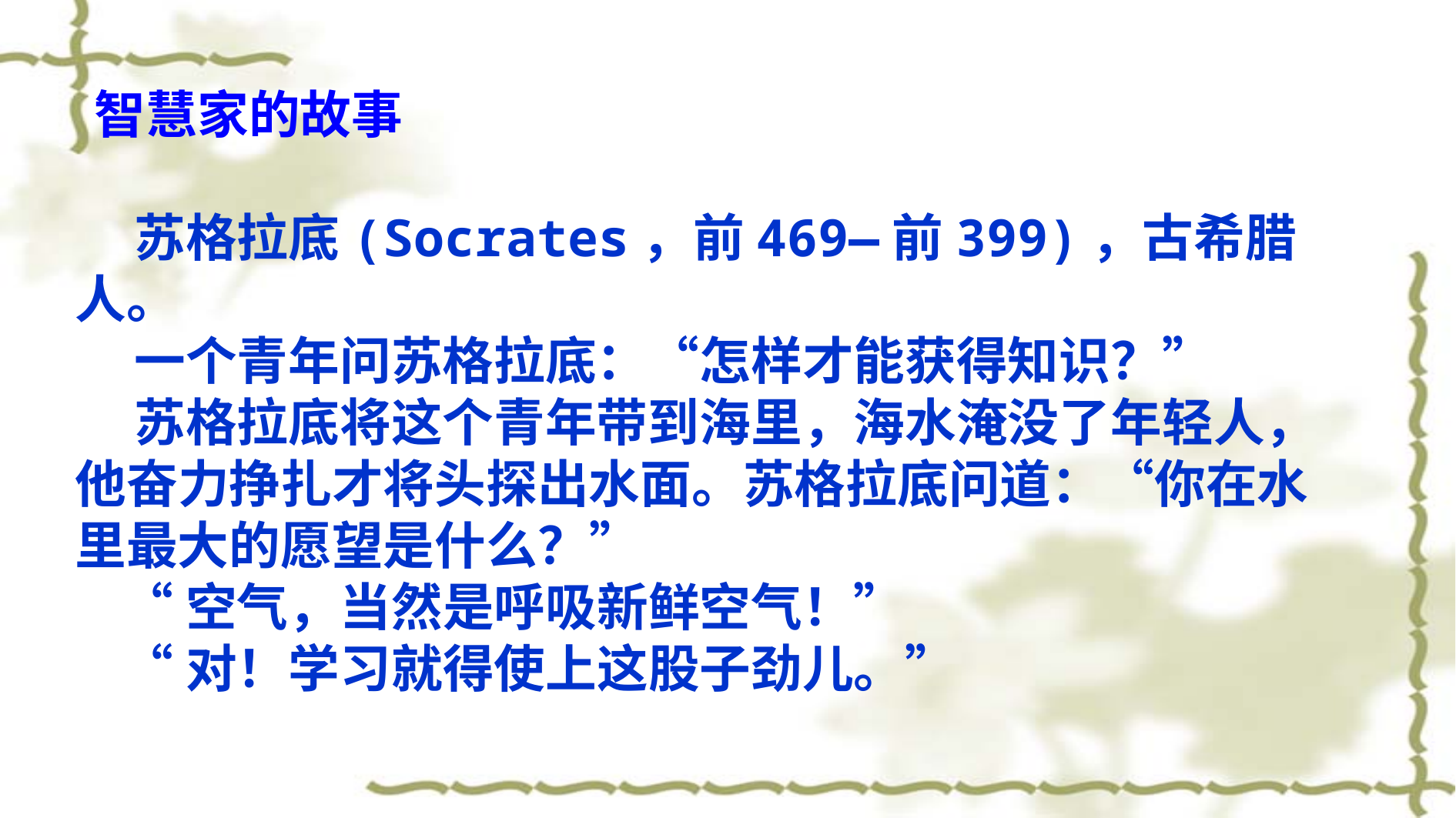

智慧家的故事
    苏格拉底(Socrates，前469—前399)，古希腊人。
    一个青年问苏格拉底：“怎样才能获得知识？”
    苏格拉底将这个青年带到海里，海水淹没了年轻人，他奋力挣扎才将头探出水面。苏格拉底问道：“你在水里最大的愿望是什么？”
    “空气，当然是呼吸新鲜空气！”
    “对！学习就得使上这股子劲儿。”